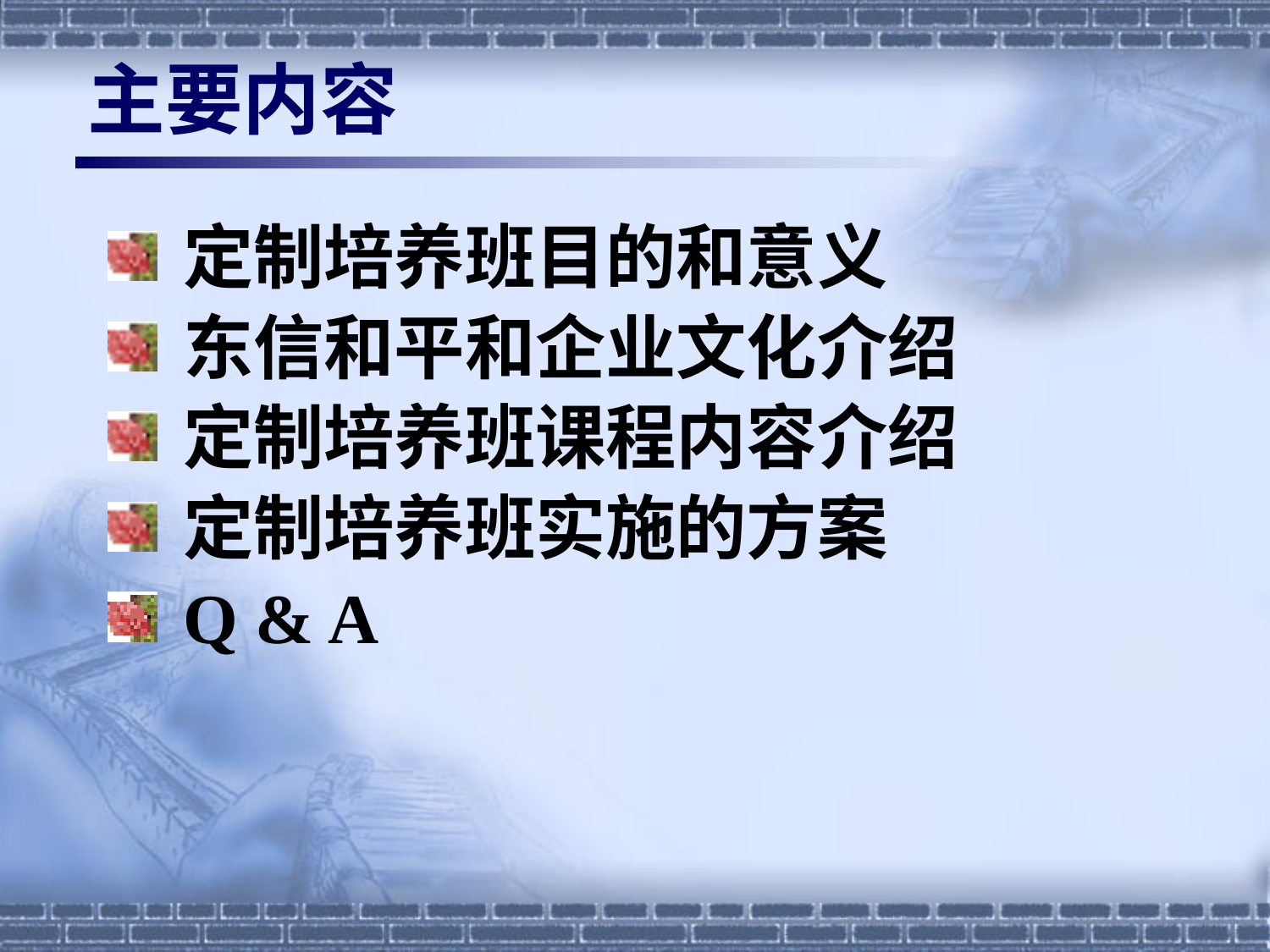

# 主要内容
定制培养班目的和意义
东信和平和企业文化介绍
定制培养班课程内容介绍
定制培养班实施的方案
Q & A